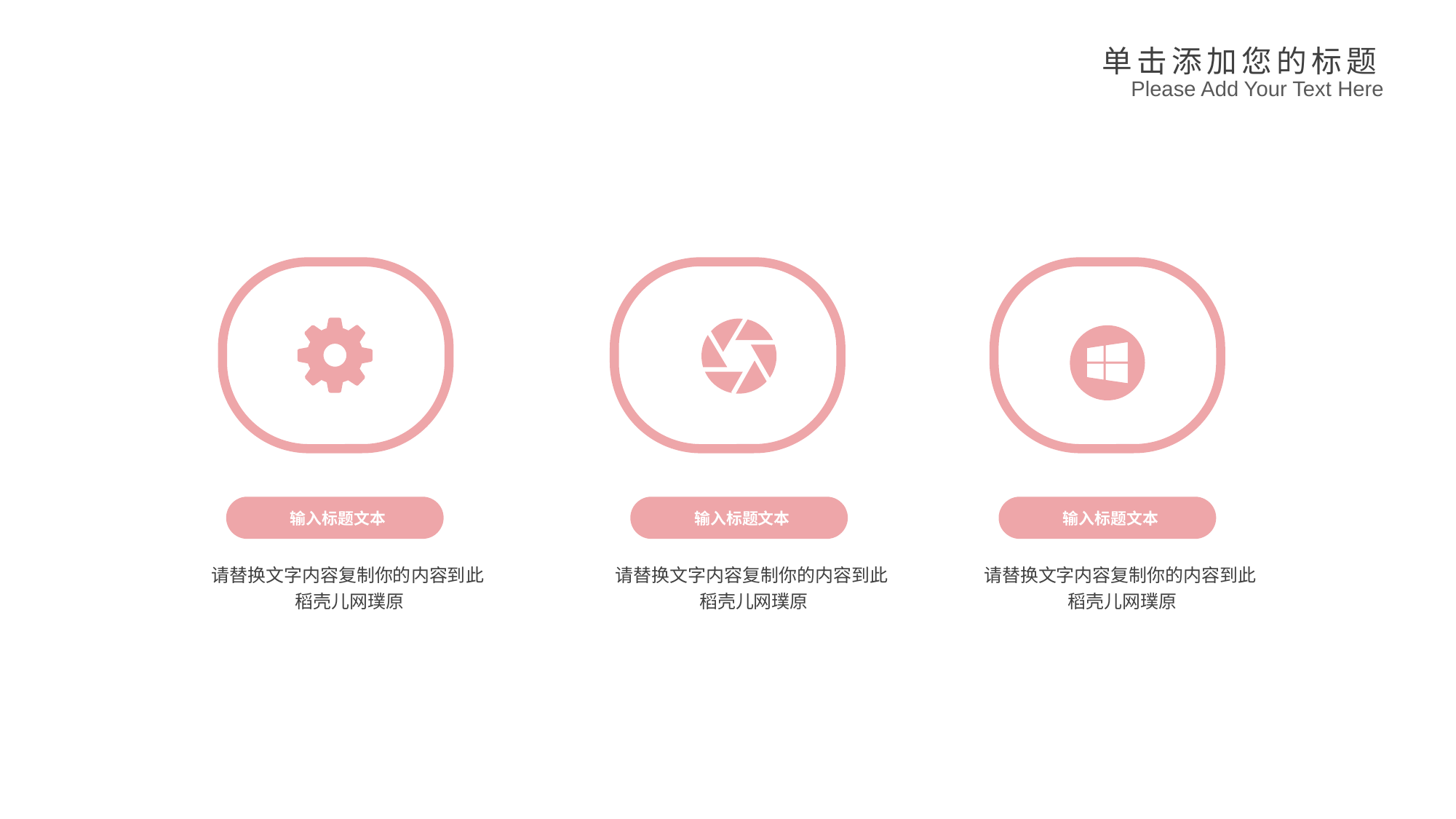

单击添加您的标题

Please Add Your Text Here

输入标题文本
输入标题文本
输入标题文本
请替换文字内容复制你的内容到此
 稻壳儿网璞原
请替换文字内容复制你的内容到此
 稻壳儿网璞原
请替换文字内容复制你的内容到此
 稻壳儿网璞原